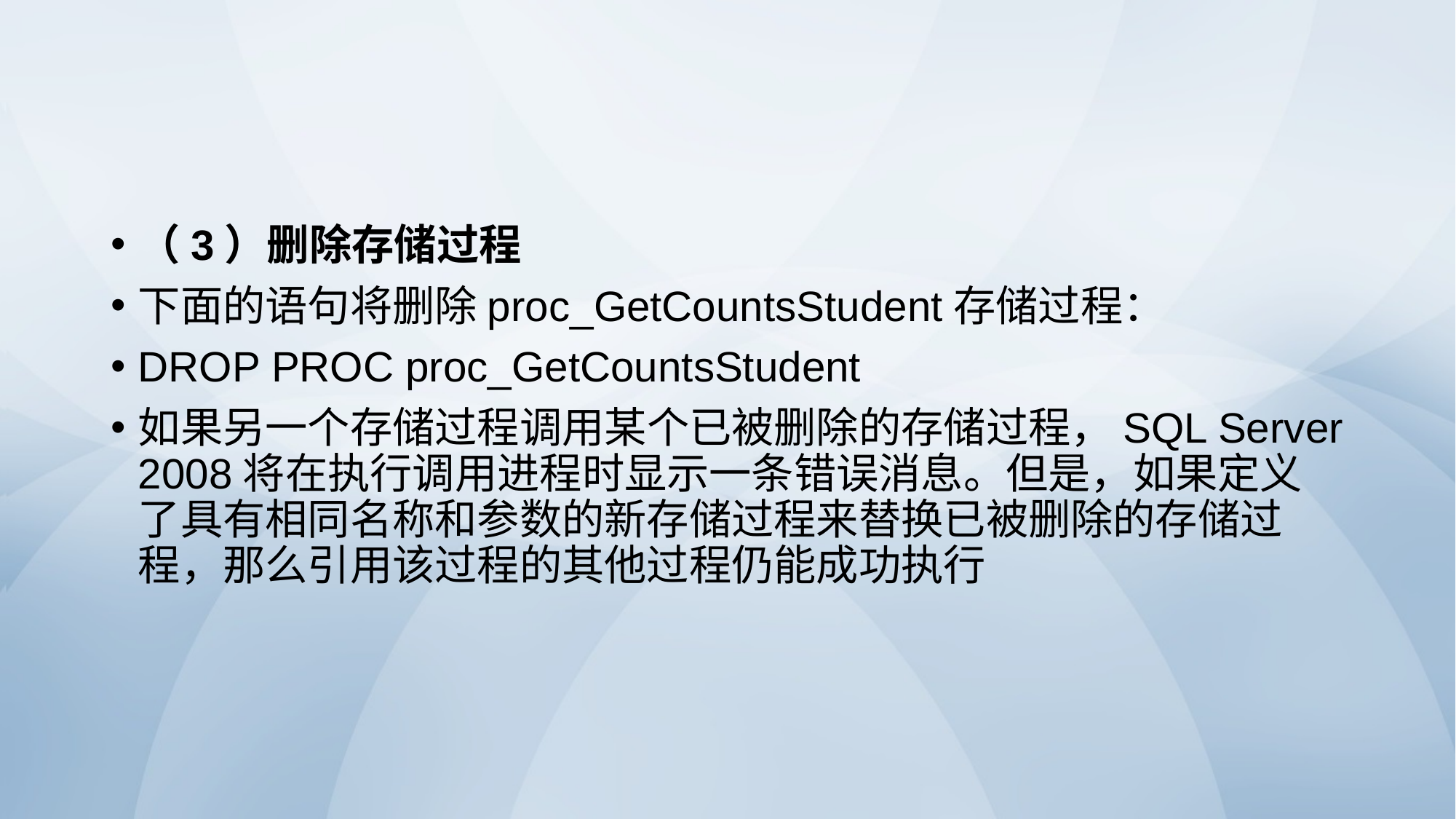

#
（3）删除存储过程
下面的语句将删除proc_GetCountsStudent存储过程：
DROP PROC proc_GetCountsStudent
如果另一个存储过程调用某个已被删除的存储过程，SQL Server 2008将在执行调用进程时显示一条错误消息。但是，如果定义了具有相同名称和参数的新存储过程来替换已被删除的存储过程，那么引用该过程的其他过程仍能成功执行